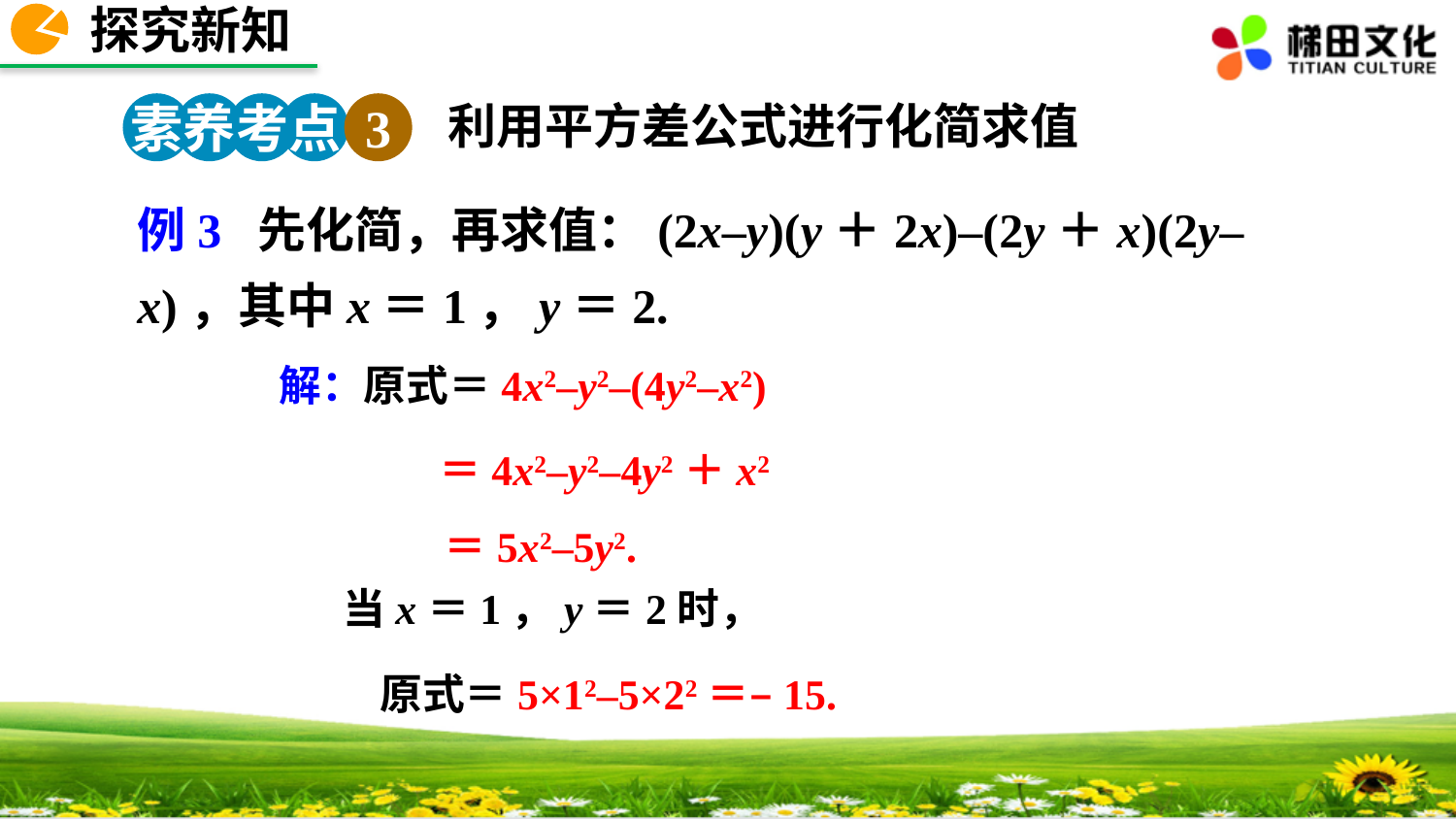

探究新知

素养考点 3

利用平方差公式进行化简求值
例3  先化简，再求值：(2x–y)(y＋2x)–(2y＋x)(2y–x)，其中x＝1，y＝2.
解：原式＝4x2–y2–(4y2–x2)
＝4x2–y2–4y2＋x2
＝5x2–5y2.
当x＝1，y＝2时，
原式＝5×12–5×22＝–15.